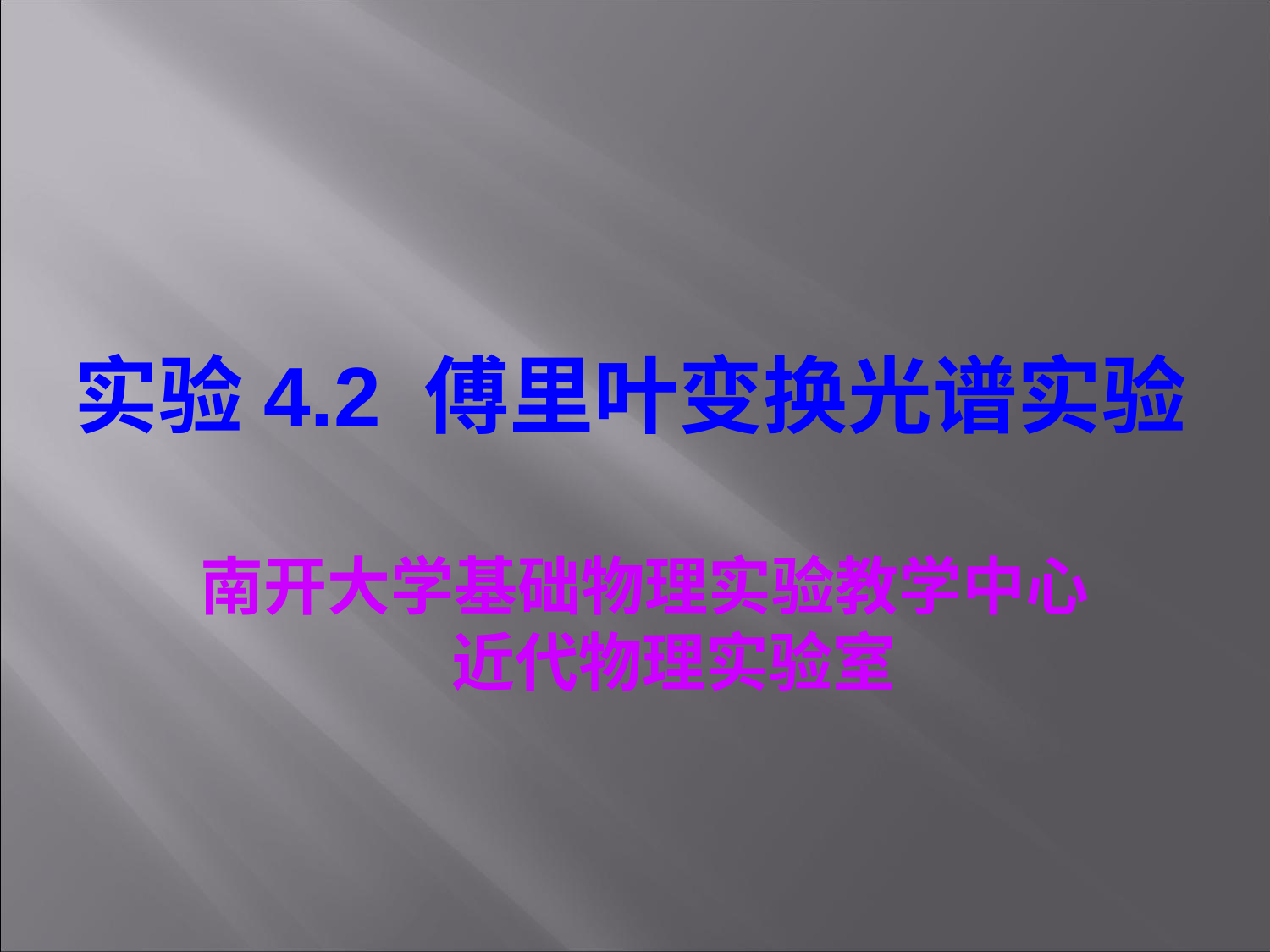

# 实验4.2 傅里叶变换光谱实验
南开大学基础物理实验教学中心
    近代物理实验室